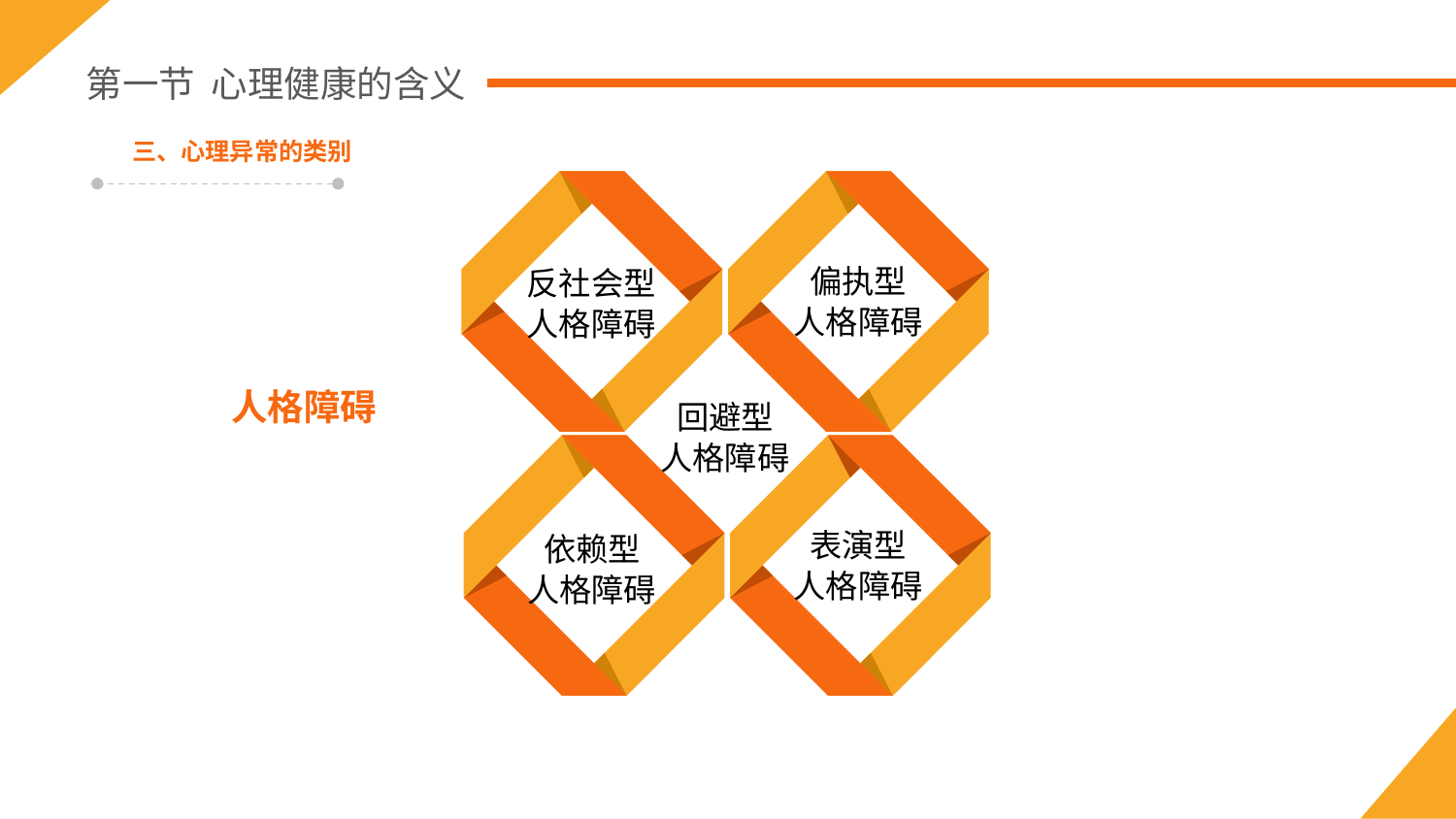

第一节  心理健康的含义
三、心理异常的类别

反社会型
人格障碍
偏执型
人格障碍
人格障碍
回避型
人格障碍

表演型
人格障碍
依赖型
人格障碍